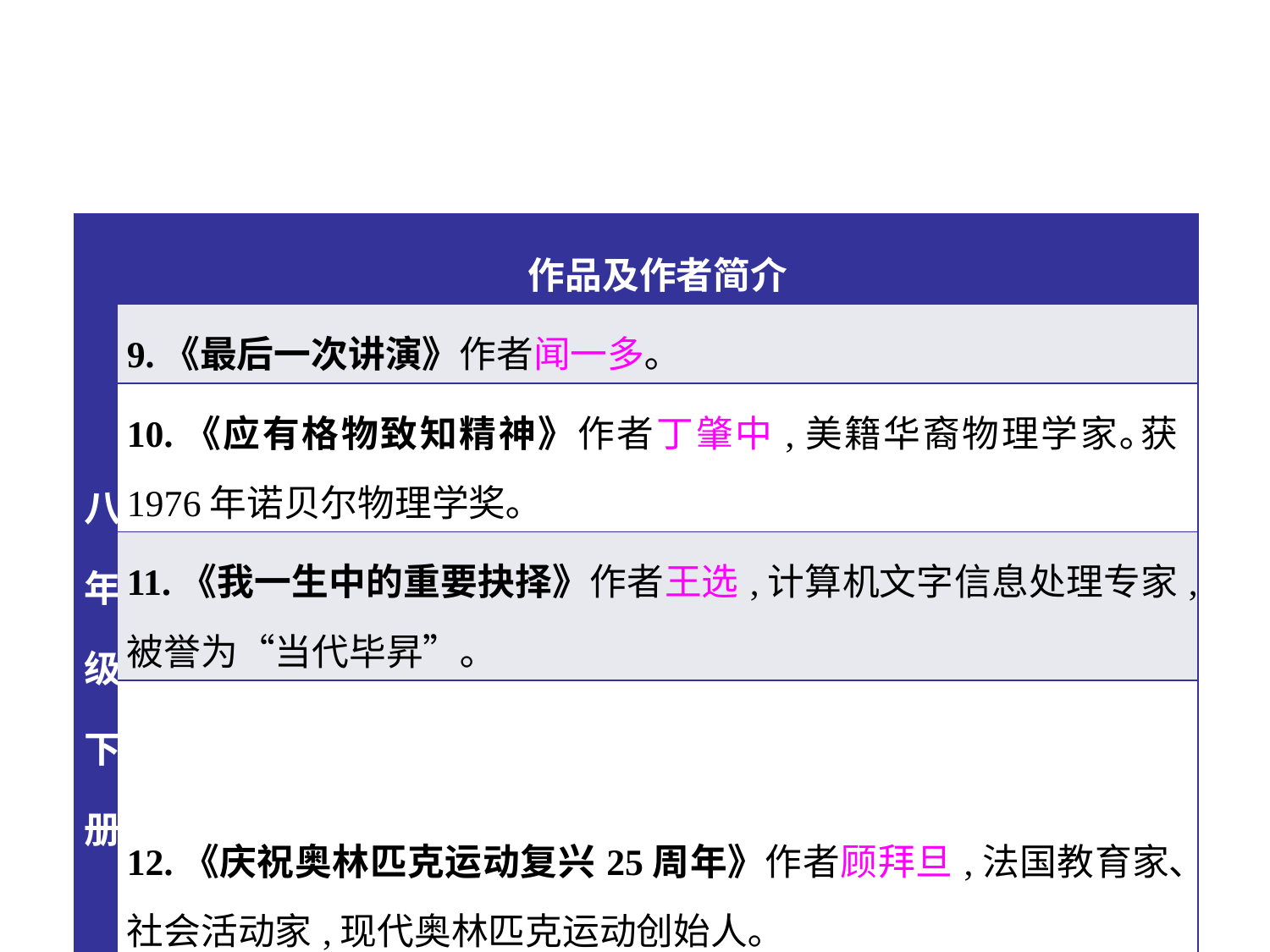

| 八年级下册 | 作品及作者简介 |
| --- | --- |
|  | 9.《最后一次讲演》作者闻一多｡ |
|  | 10.《应有格物致知精神》作者丁肇中,美籍华裔物理学家｡获1976年诺贝尔物理学奖｡ |
|  | 11.《我一生中的重要抉择》作者王选,计算机文字信息处理专家,被誉为“当代毕昇”｡ |
|  | 12.《庆祝奥林匹克运动复兴25周年》作者顾拜旦,法国教育家､社会活动家,现代奥林匹克运动创始人｡ |